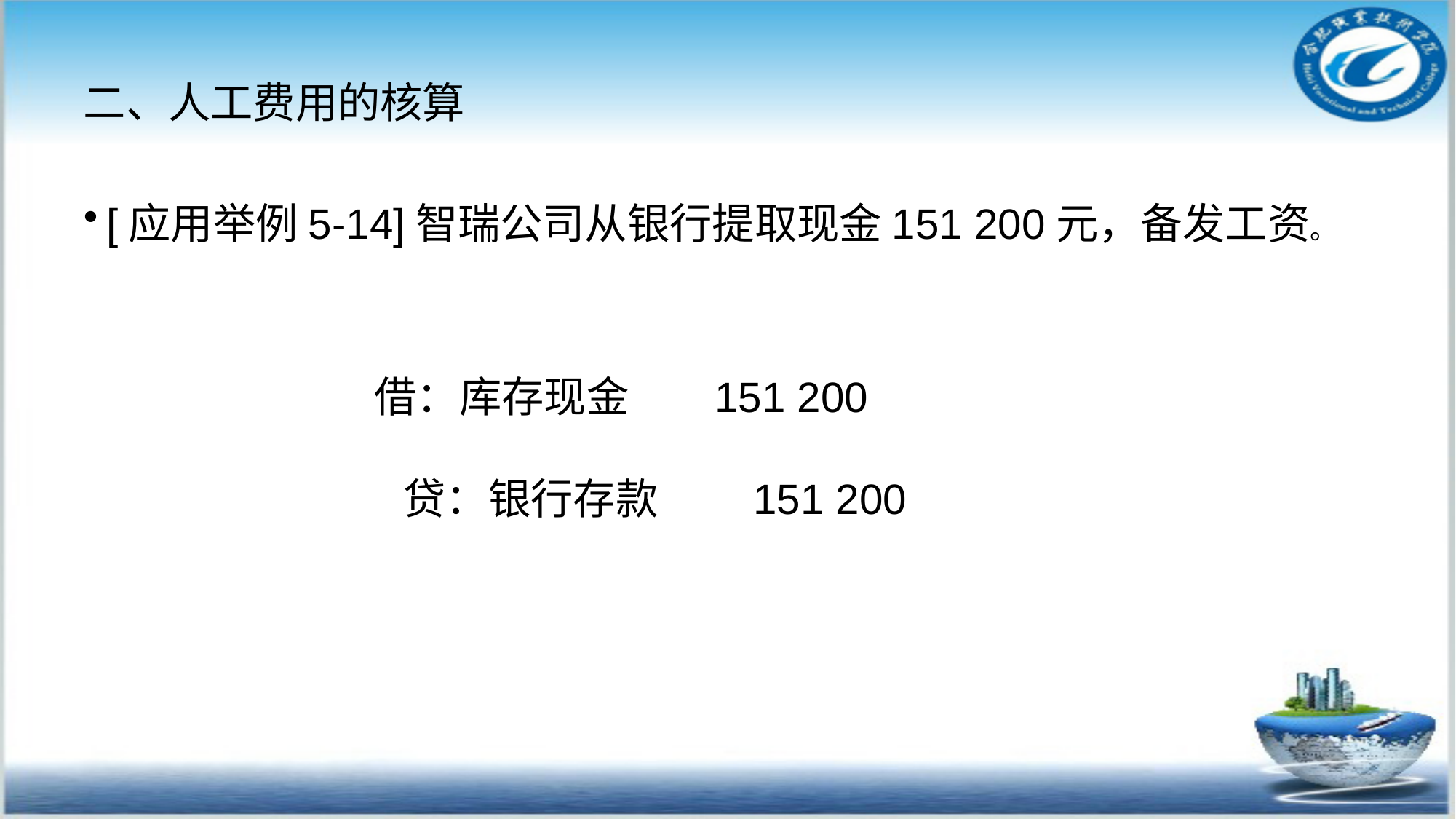

# 二、人工费用的核算
[应用举例5-14]智瑞公司从银行提取现金151 200元，备发工资。
借：库存现金        151 200
  贷：银行存款         151 200